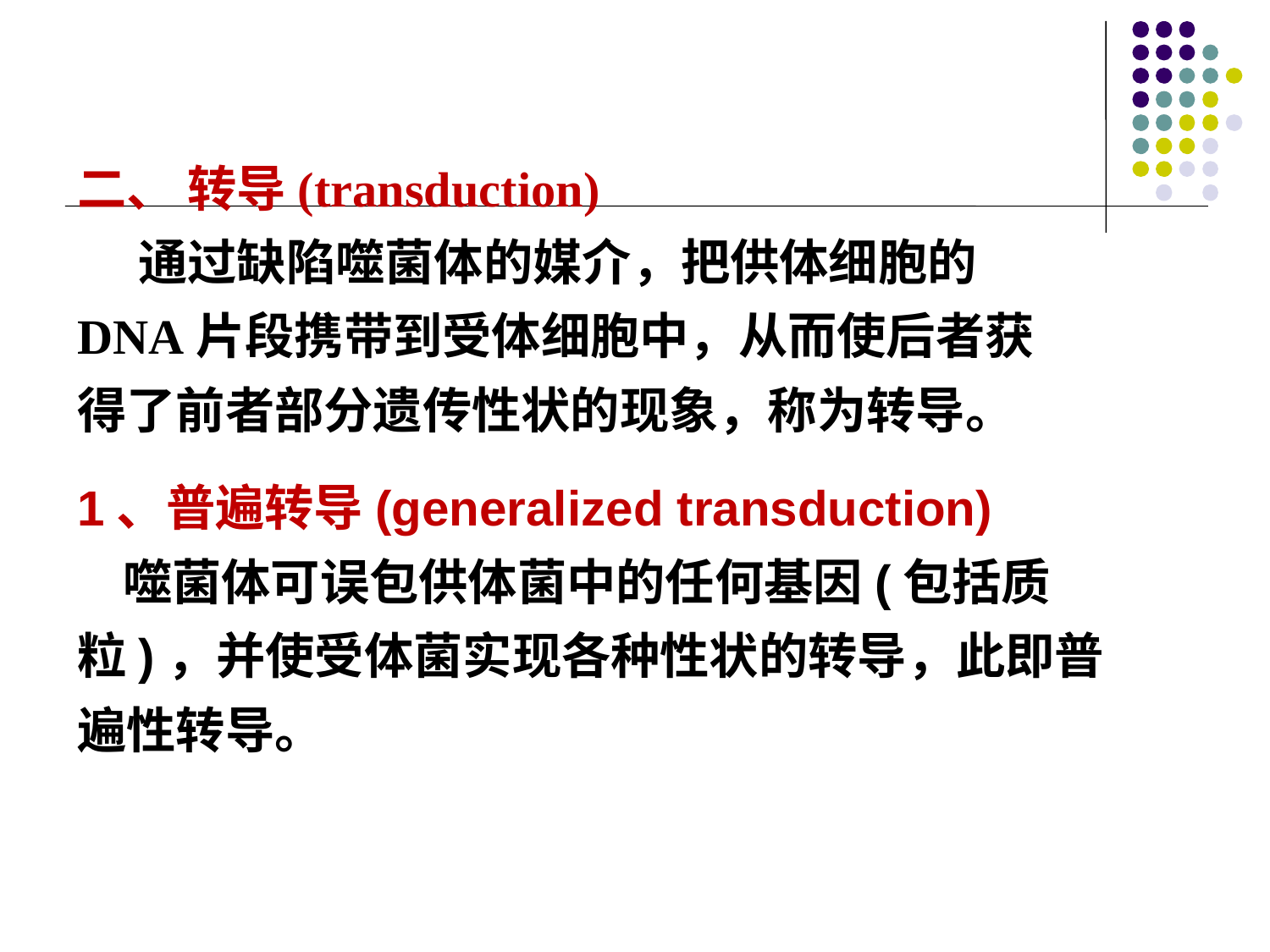

二、 转导(transduction)
    通过缺陷噬菌体的媒介，把供体细胞的DNA片段携带到受体细胞中，从而使后者获得了前者部分遗传性状的现象，称为转导。
1、普遍转导(generalized transduction)
   噬菌体可误包供体菌中的任何基因(包括质粒)，并使受体菌实现各种性状的转导，此即普遍性转导。